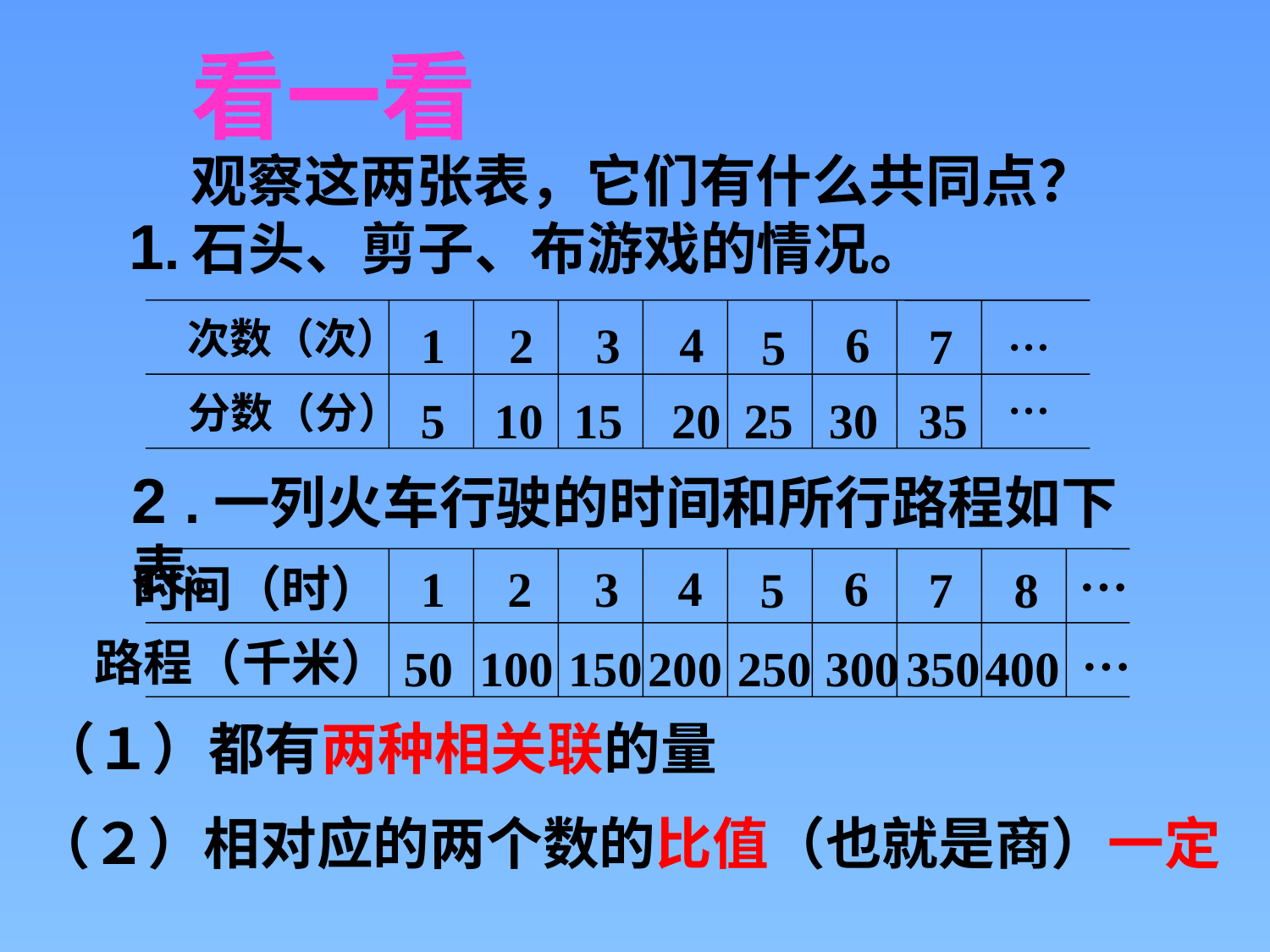

看一看
观察这两张表，它们有什么共同点？
1.
石头、剪子、布游戏的情况。

…
   次数（次）
4
6
1
2
3
7
5
…

   分数（分）
  10
  15
 20
 30
 35
 5
25

2 .一列火车行驶的时间和所行路程如下表。
…

4
6
1
2
3
时间（时）
5
7
8
…

路程（千米）
50
100
150
200
250
300
350
400

（１）都有两种相关联的量
（２）相对应的两个数的比值（也就是商）一定